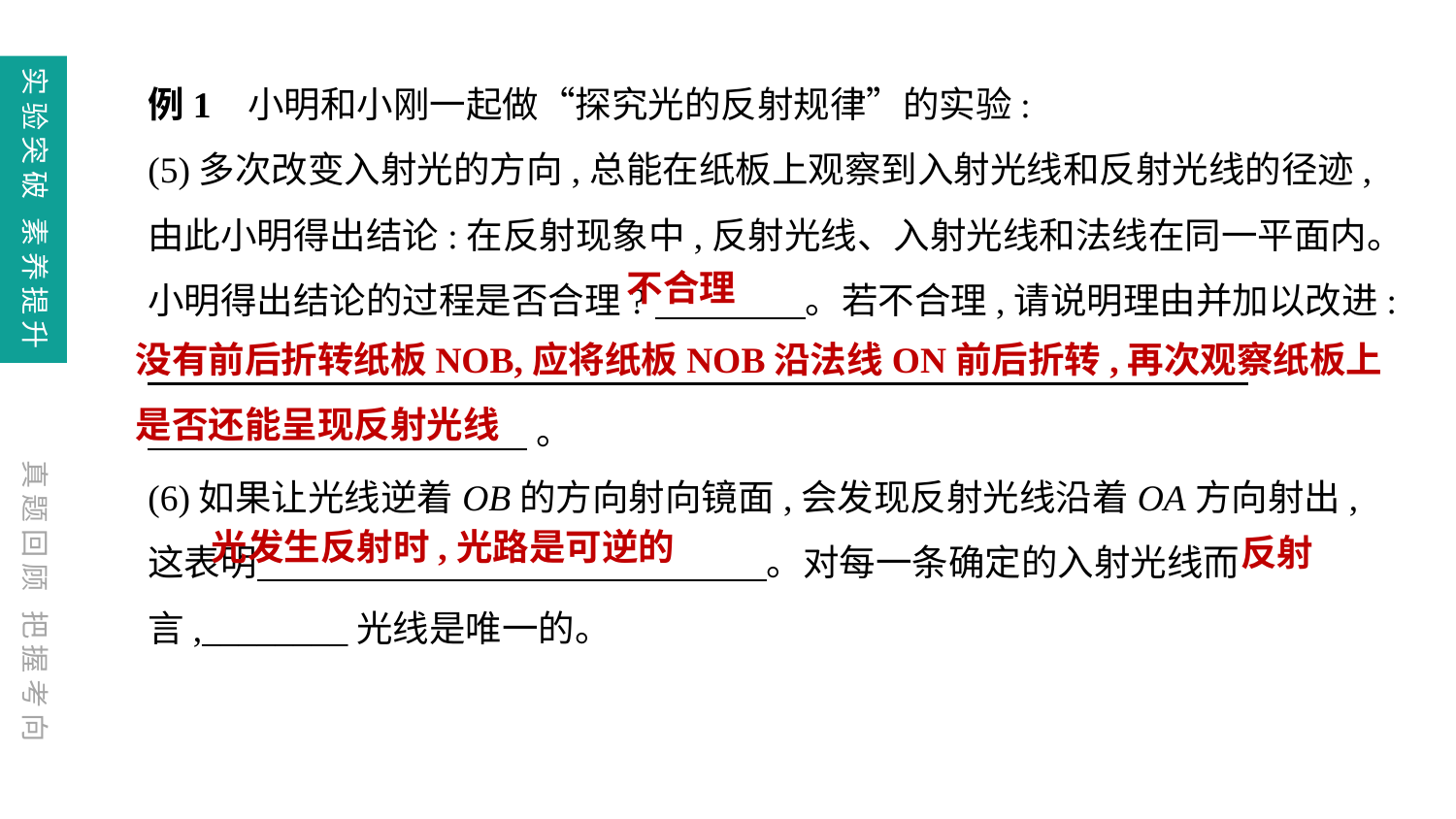

例1   小明和小刚一起做“探究光的反射规律”的实验:
(5)多次改变入射光的方向,总能在纸板上观察到入射光线和反射光线的径迹,由此小明得出结论:在反射现象中,反射光线、入射光线和法线在同一平面内。小明得出结论的过程是否合理?　　　     。若不合理,请说明理由并加以改进:

                                              。
(6)如果让光线逆着OB的方向射向镜面,会发现反射光线沿着OA方向射出,这表明　　　　　　　　　　　　　　。对每一条确定的入射光线而言,________光线是唯一的。
不合理
没有前后折转纸板NOB,应将纸板NOB沿法线ON前后折转,再次观察纸板上
是否还能呈现反射光线
光发生反射时,光路是可逆的
反射